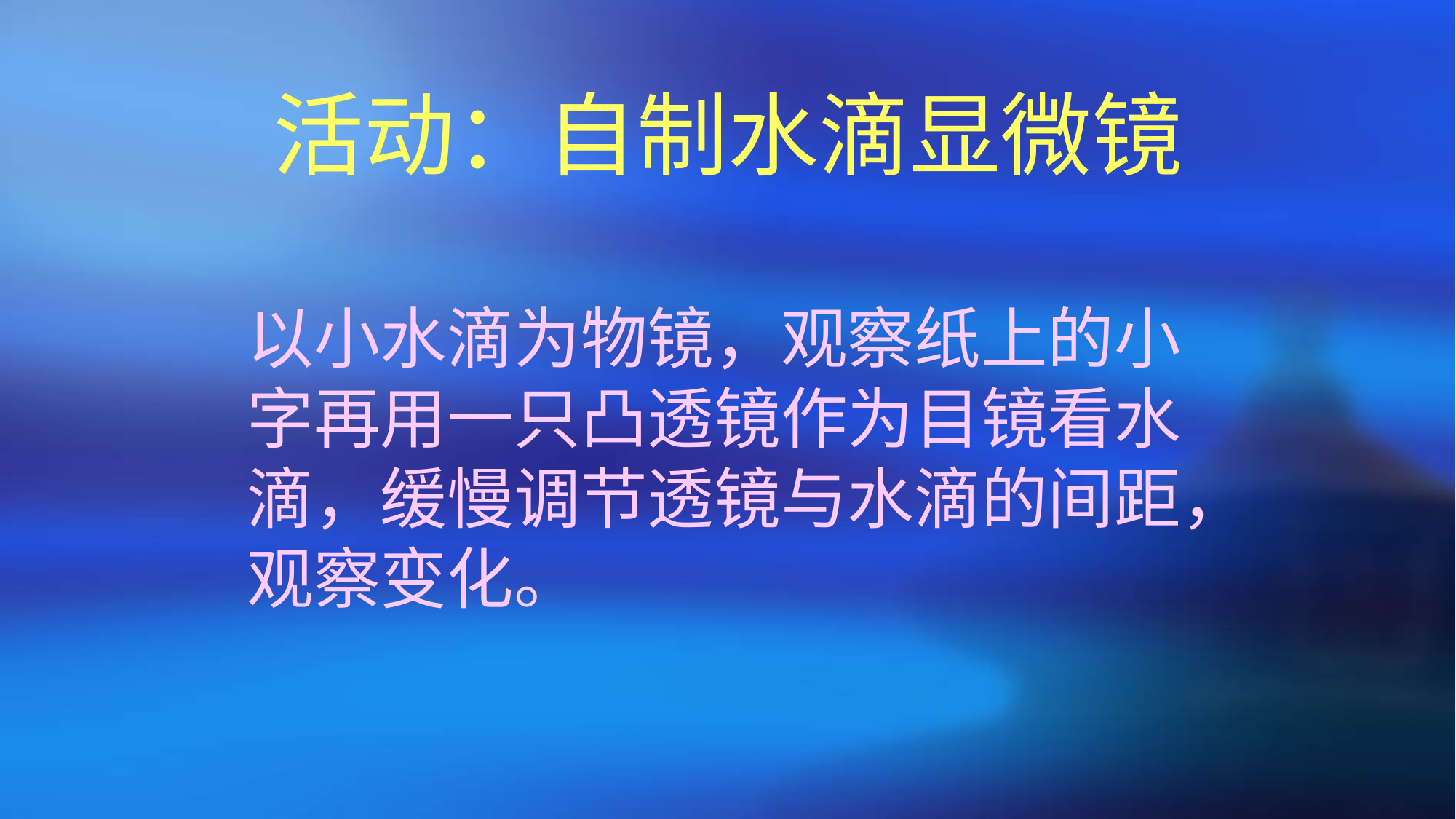

活动：自制水滴显微镜
以小水滴为物镜，观察纸上的小字再用一只凸透镜作为目镜看水滴，缓慢调节透镜与水滴的间距，观察变化。